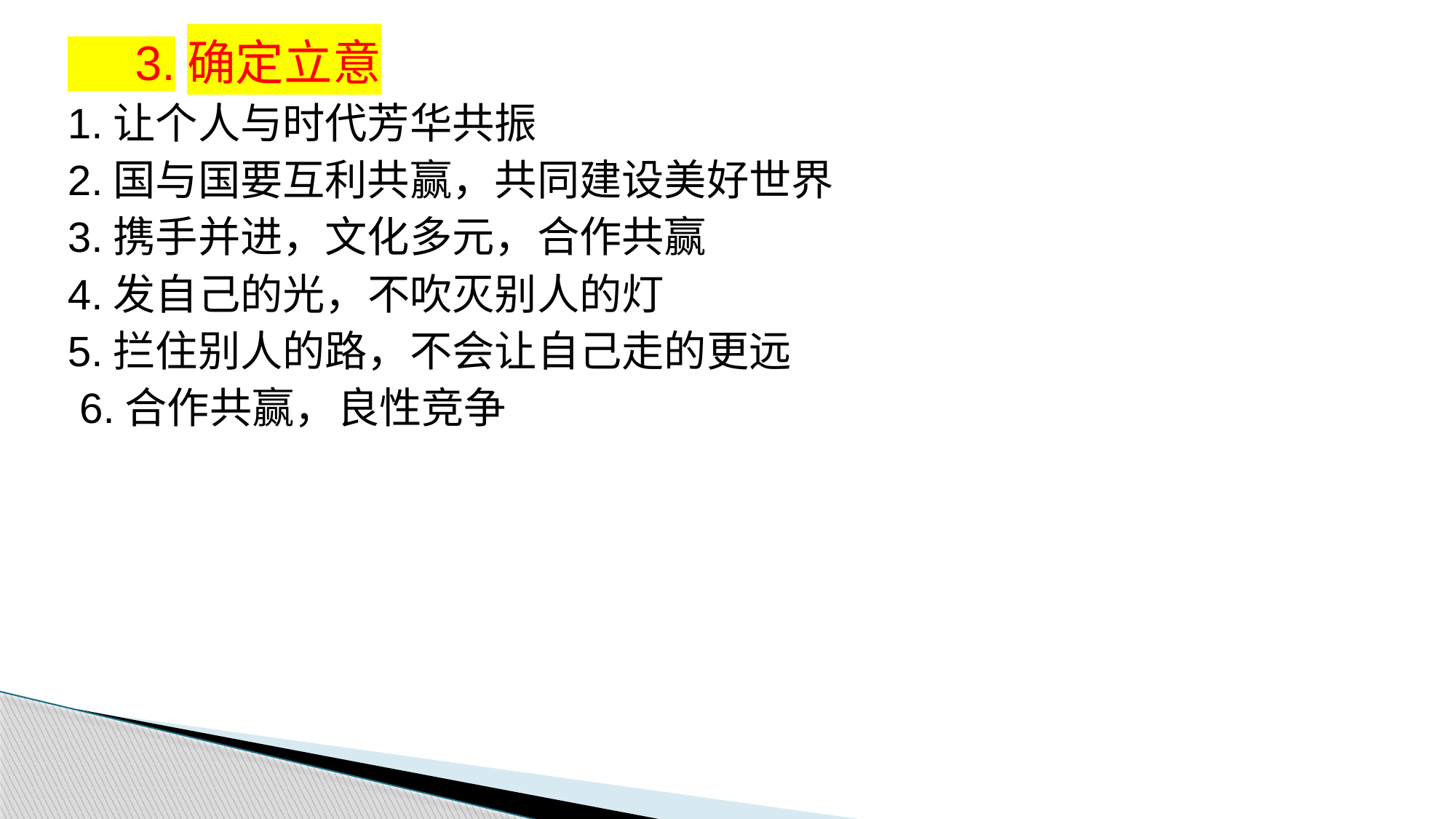

3.确定立意
1.让个人与时代芳华共振
2.国与国要互利共赢，共同建设美好世界
3.携手并进，文化多元，合作共赢
4.发自己的光，不吹灭别人的灯
5.拦住别人的路，不会让自己走的更远
 6.合作共赢，良性竞争